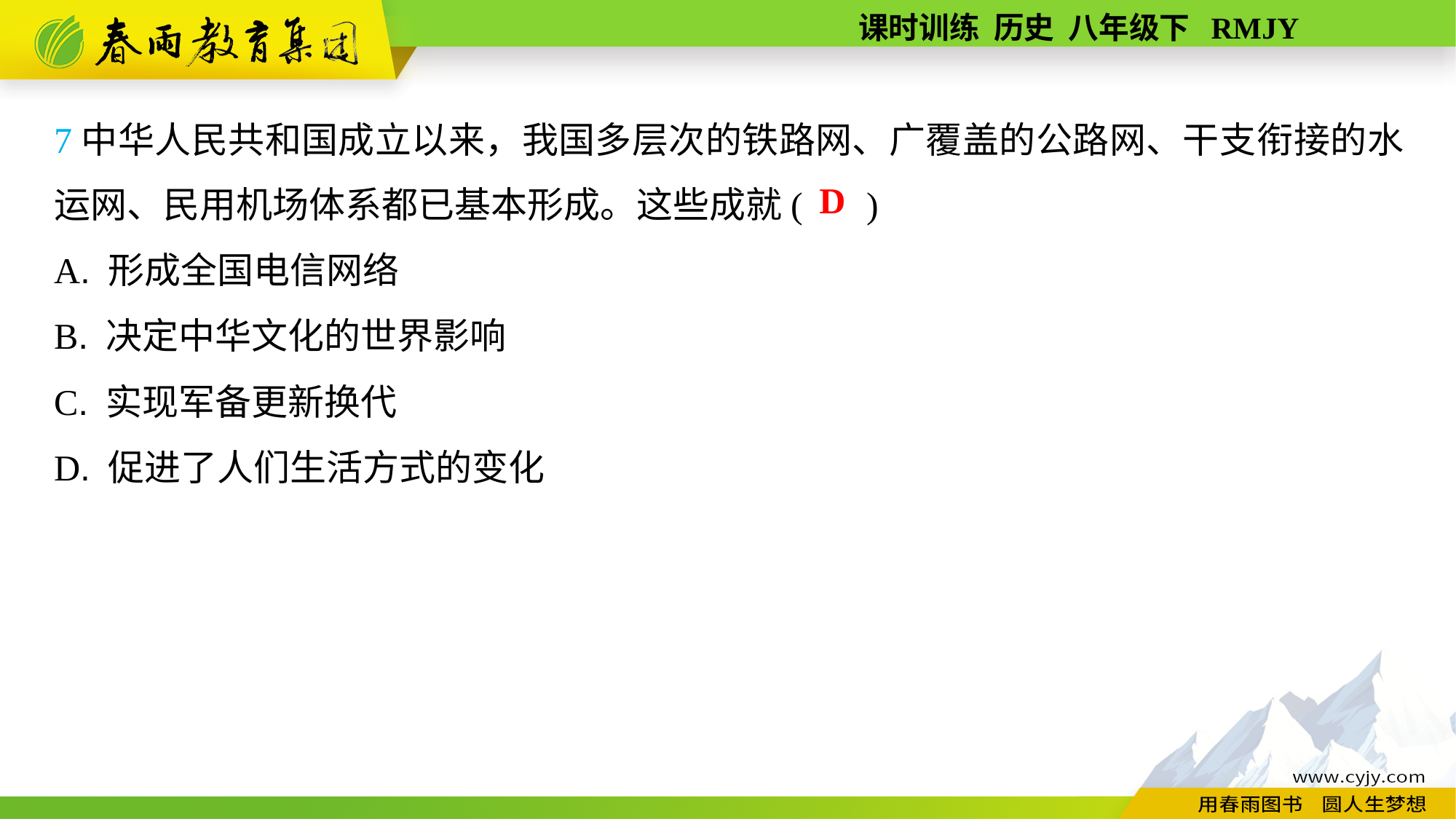

7中华人民共和国成立以来，我国多层次的铁路网、广覆盖的公路网、干支衔接的水运网、民用机场体系都已基本形成。这些成就(       )
A. 形成全国电信网络
B. 决定中华文化的世界影响
C. 实现军备更新换代
D. 促进了人们生活方式的变化
D